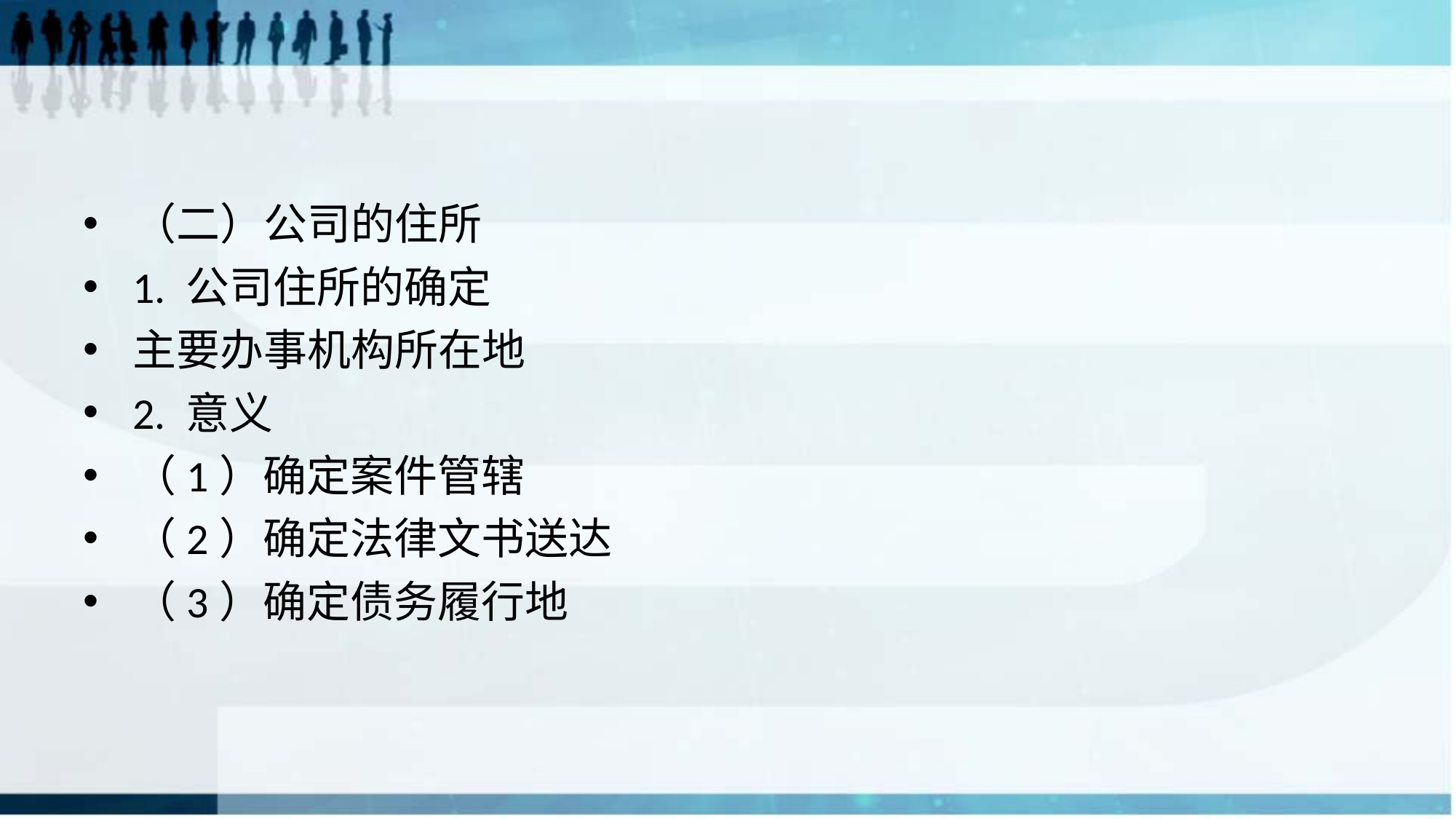

#
（二）公司的住所
1. 公司住所的确定
主要办事机构所在地
2. 意义
（1）确定案件管辖
（2）确定法律文书送达
（3）确定债务履行地